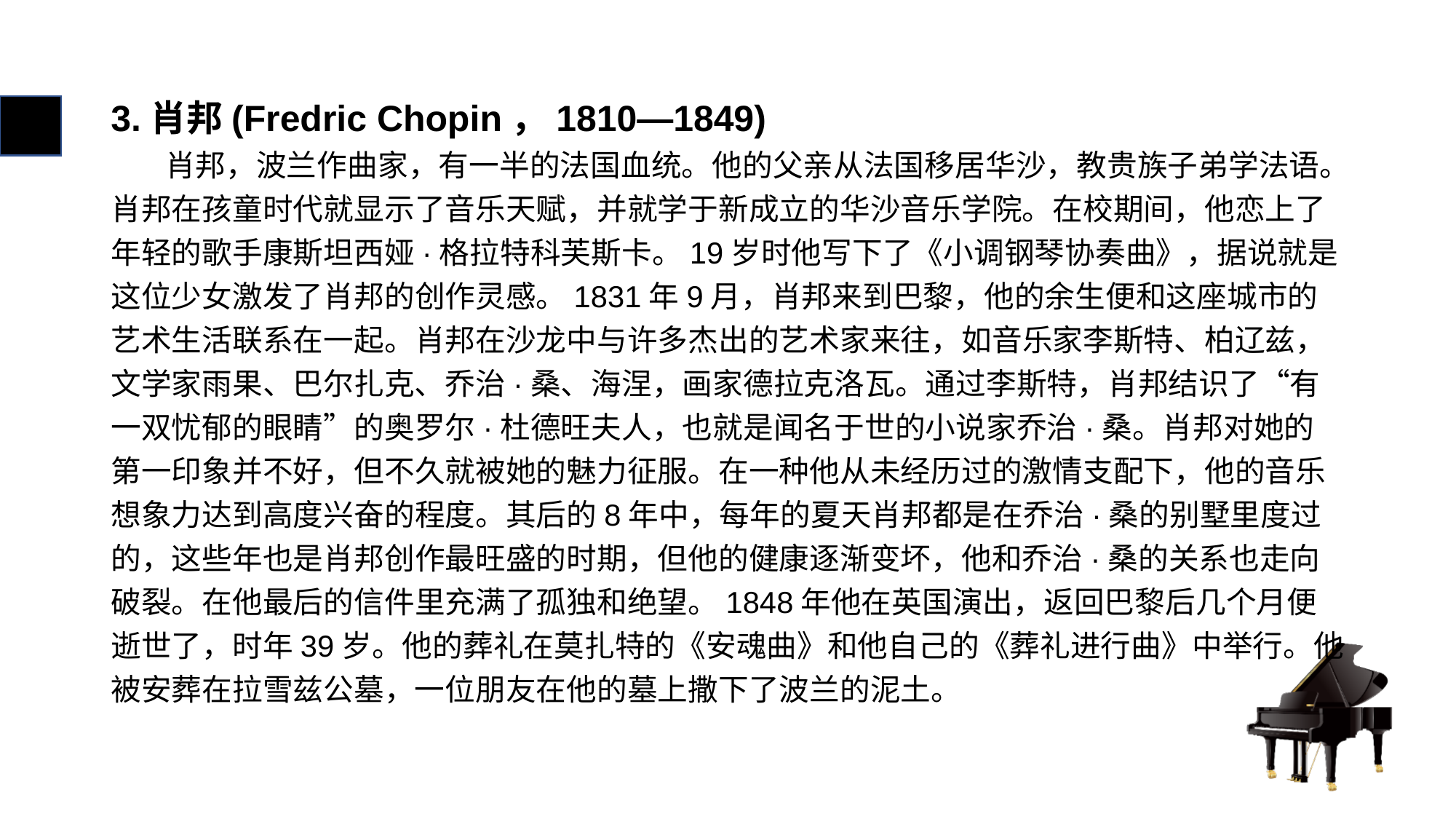

# 3.肖邦(Fredric Chopin，1810—1849)
       肖邦，波兰作曲家，有一半的法国血统。他的父亲从法国移居华沙，教贵族子弟学法语。肖邦在孩童时代就显示了音乐天赋，并就学于新成立的华沙音乐学院。在校期间，他恋上了年轻的歌手康斯坦西娅·格拉特科芙斯卡。19岁时他写下了《小调钢琴协奏曲》，据说就是这位少女激发了肖邦的创作灵感。1831年9月，肖邦来到巴黎，他的余生便和这座城市的艺术生活联系在一起。肖邦在沙龙中与许多杰出的艺术家来往，如音乐家李斯特、柏辽兹，文学家雨果、巴尔扎克、乔治·桑、海涅，画家德拉克洛瓦。通过李斯特，肖邦结识了“有一双忧郁的眼睛”的奥罗尔·杜德旺夫人，也就是闻名于世的小说家乔治·桑。肖邦对她的第一印象并不好，但不久就被她的魅力征服。在一种他从未经历过的激情支配下，他的音乐想象力达到高度兴奋的程度。其后的8年中，每年的夏天肖邦都是在乔治·桑的别墅里度过的，这些年也是肖邦创作最旺盛的时期，但他的健康逐渐变坏，他和乔治·桑的关系也走向破裂。在他最后的信件里充满了孤独和绝望。1848年他在英国演出，返回巴黎后几个月便逝世了，时年39岁。他的葬礼在莫扎特的《安魂曲》和他自己的《葬礼进行曲》中举行。他被安葬在拉雪兹公墓，一位朋友在他的墓上撒下了波兰的泥土。